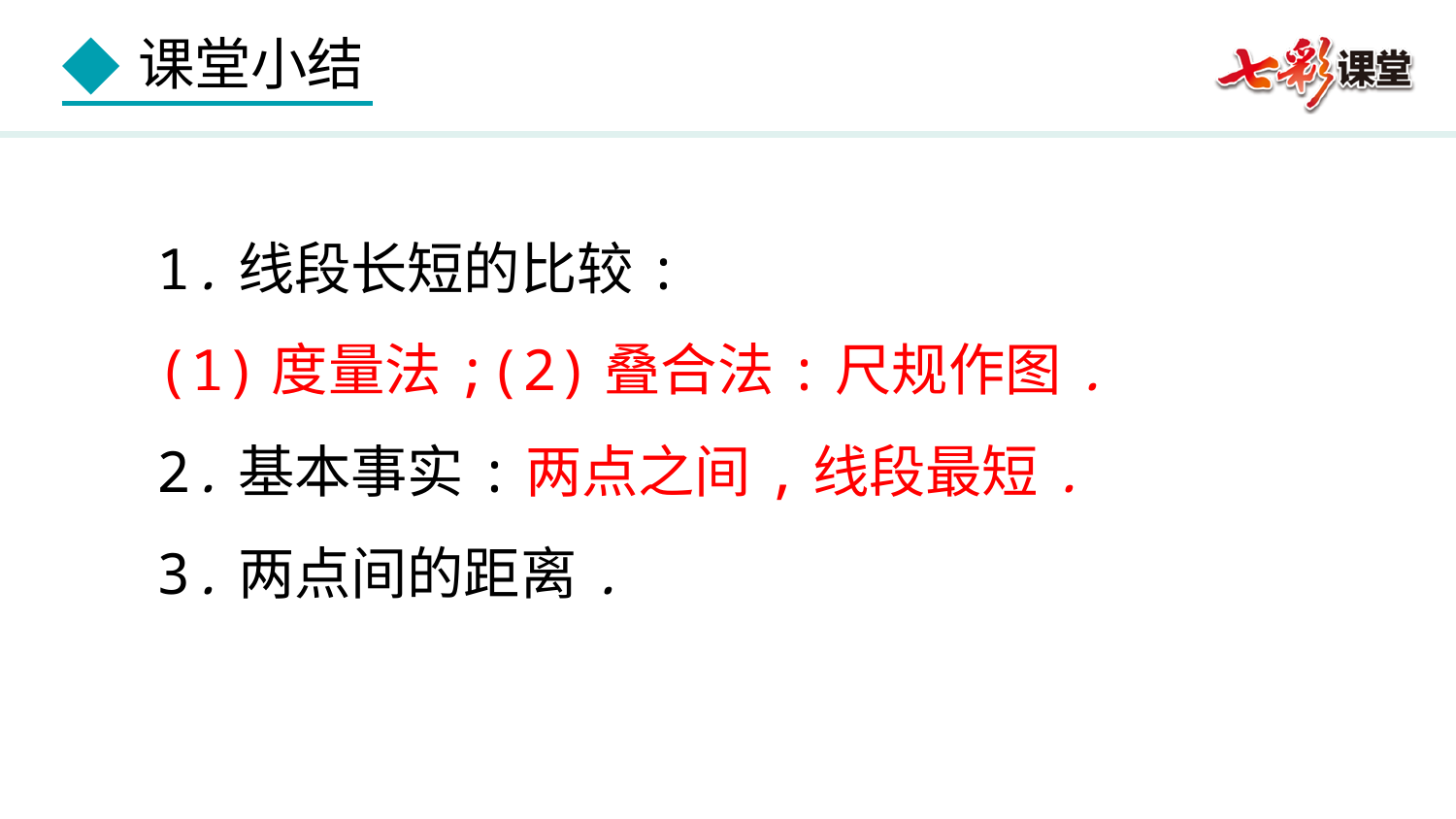

1.线段长短的比较:
(1)度量法;(2)叠合法:尺规作图.
2.基本事实:两点之间,线段最短.
3.两点间的距离.